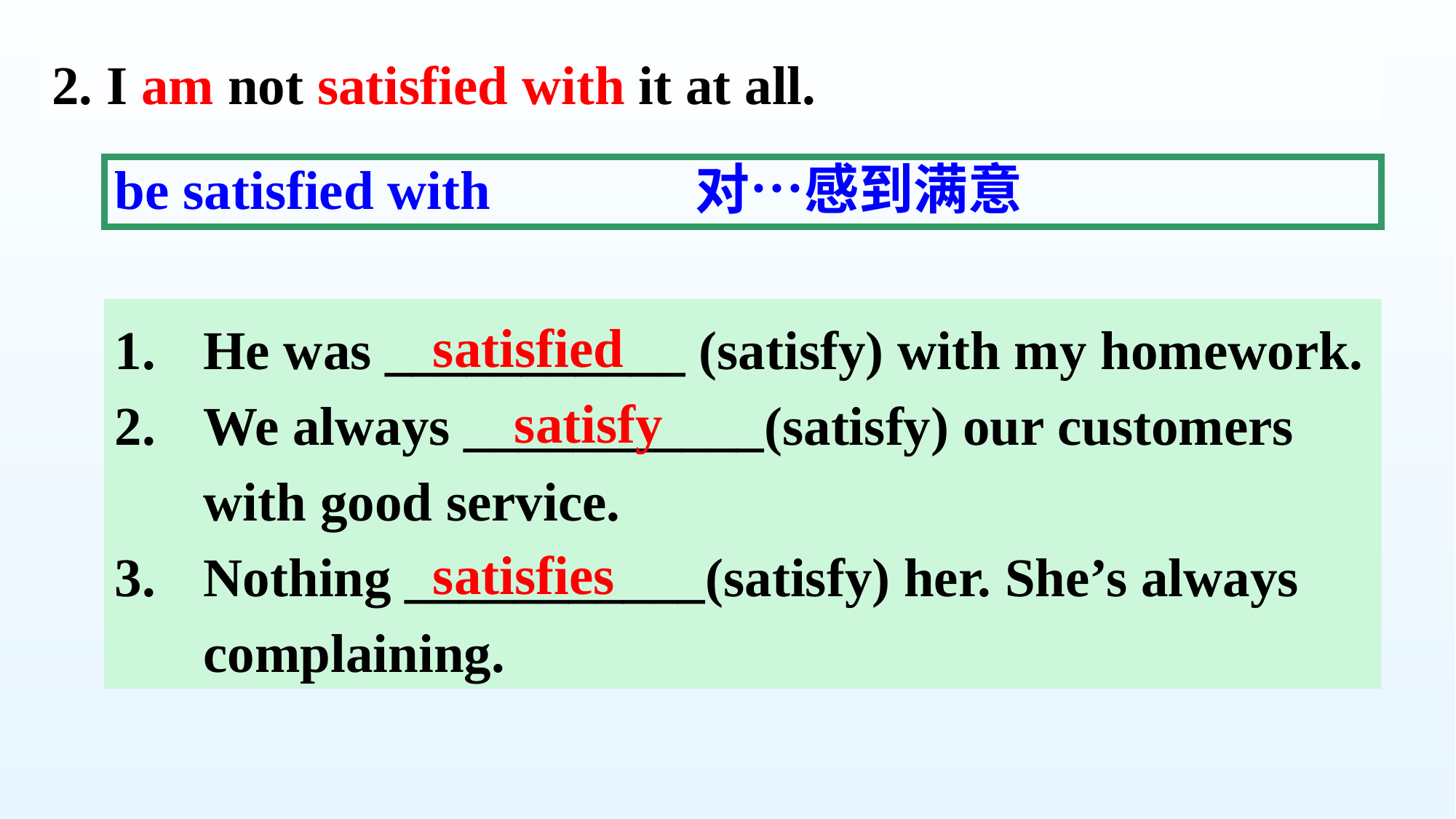

2. I am not satisfied with it at all.
be satisfied with              对…感到满意
He was ___________ (satisfy) with my homework.
We always ___________(satisfy) our customers with good service.
Nothing ___________(satisfy) her. She’s always complaining.
satisfied
satisfy
satisfies